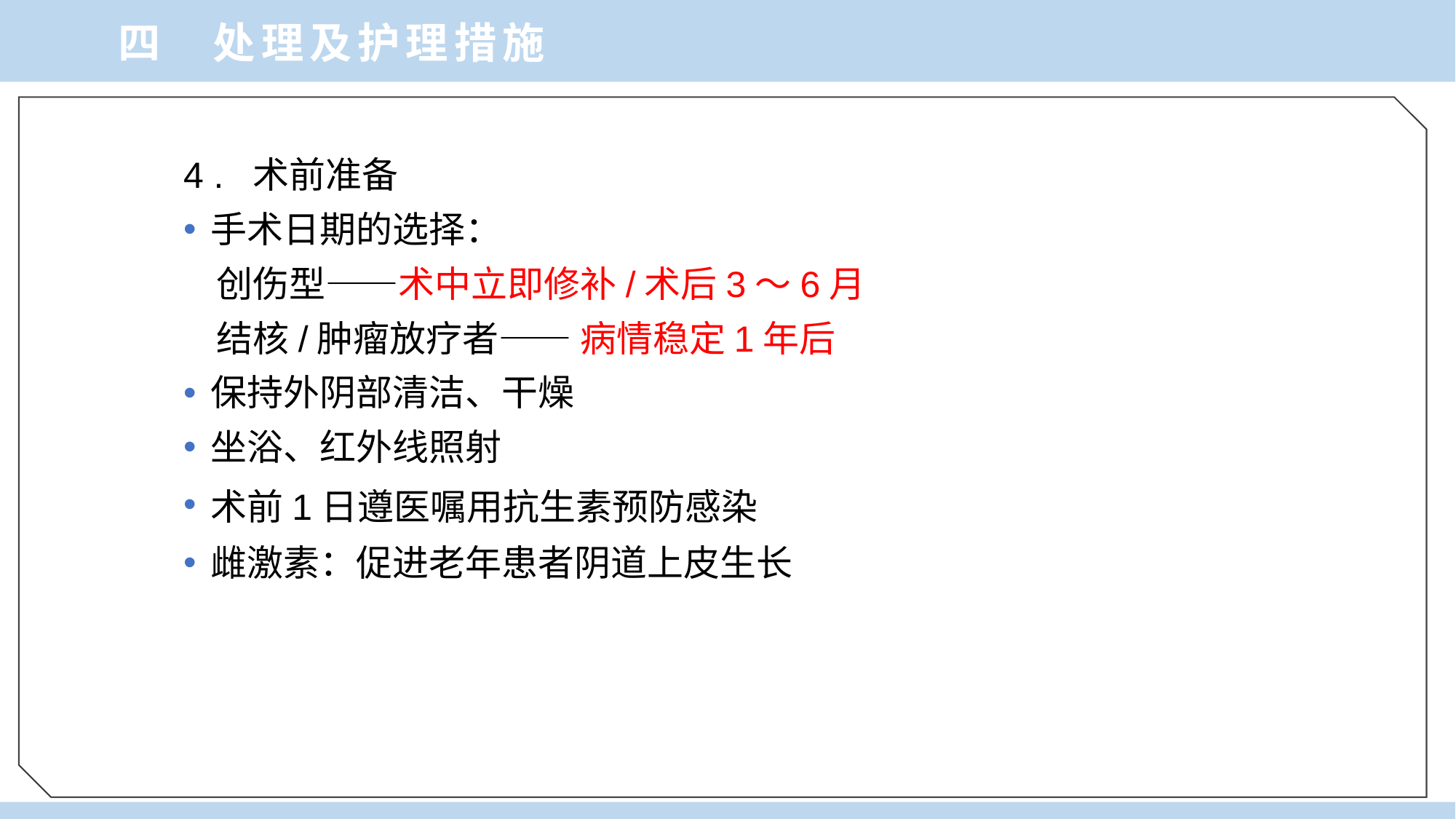

四   处理及护理措施

4 .  术前准备
手术日期的选择：
   创伤型——术中立即修补/术后3～6月
   结核/肿瘤放疗者—— 病情稳定1年后
保持外阴部清洁、干燥
坐浴、红外线照射
术前1日遵医嘱用抗生素预防感染
雌激素：促进老年患者阴道上皮生长